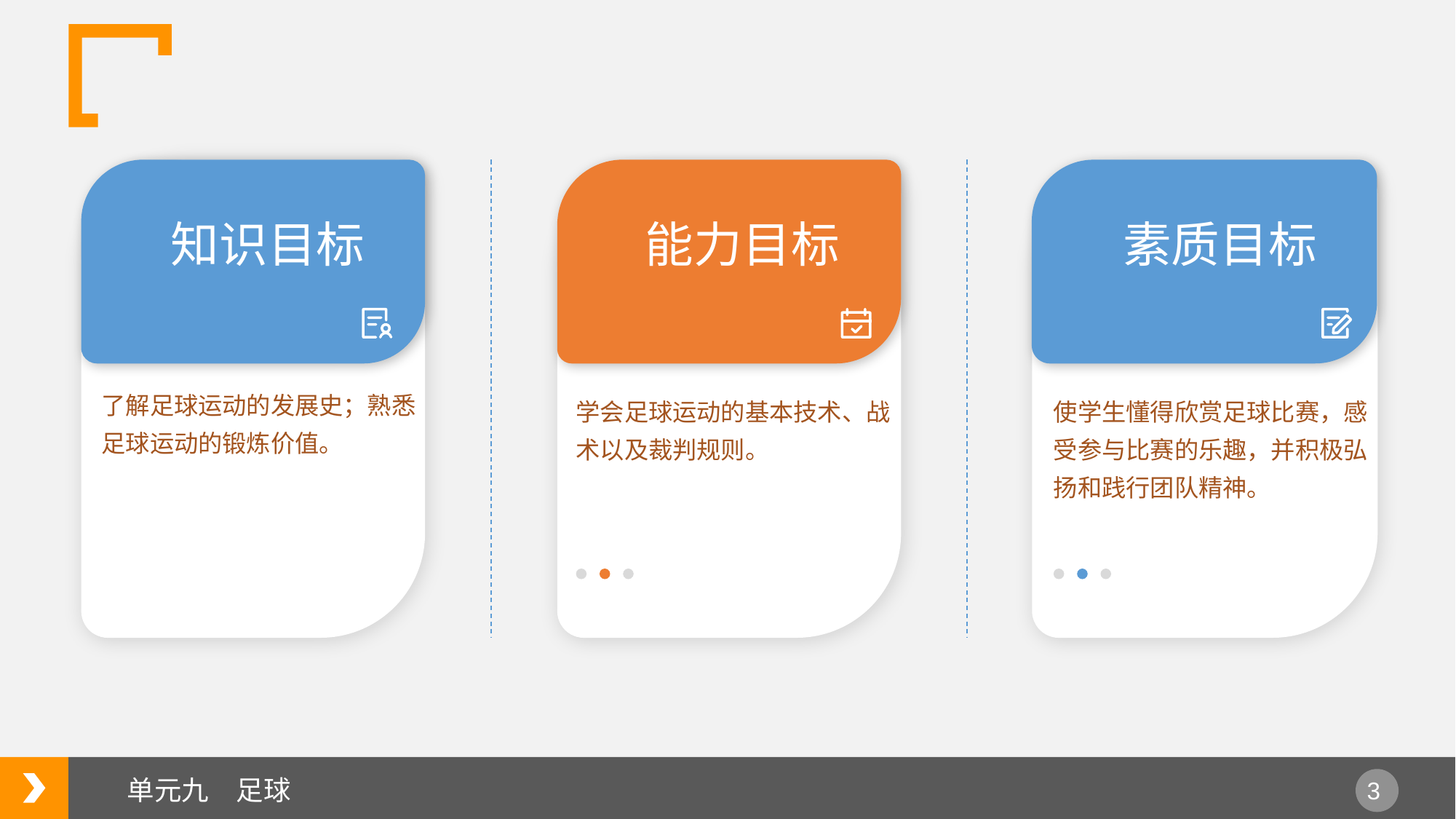

知识目标
能力目标
素质目标

了解足球运动的发展史；熟悉足球运动的锻炼价值。
学会足球运动的基本技术、战术以及裁判规则。
使学生懂得欣赏足球比赛，感受参与比赛的乐趣，并积极弘扬和践行团队精神。

单元九　足球